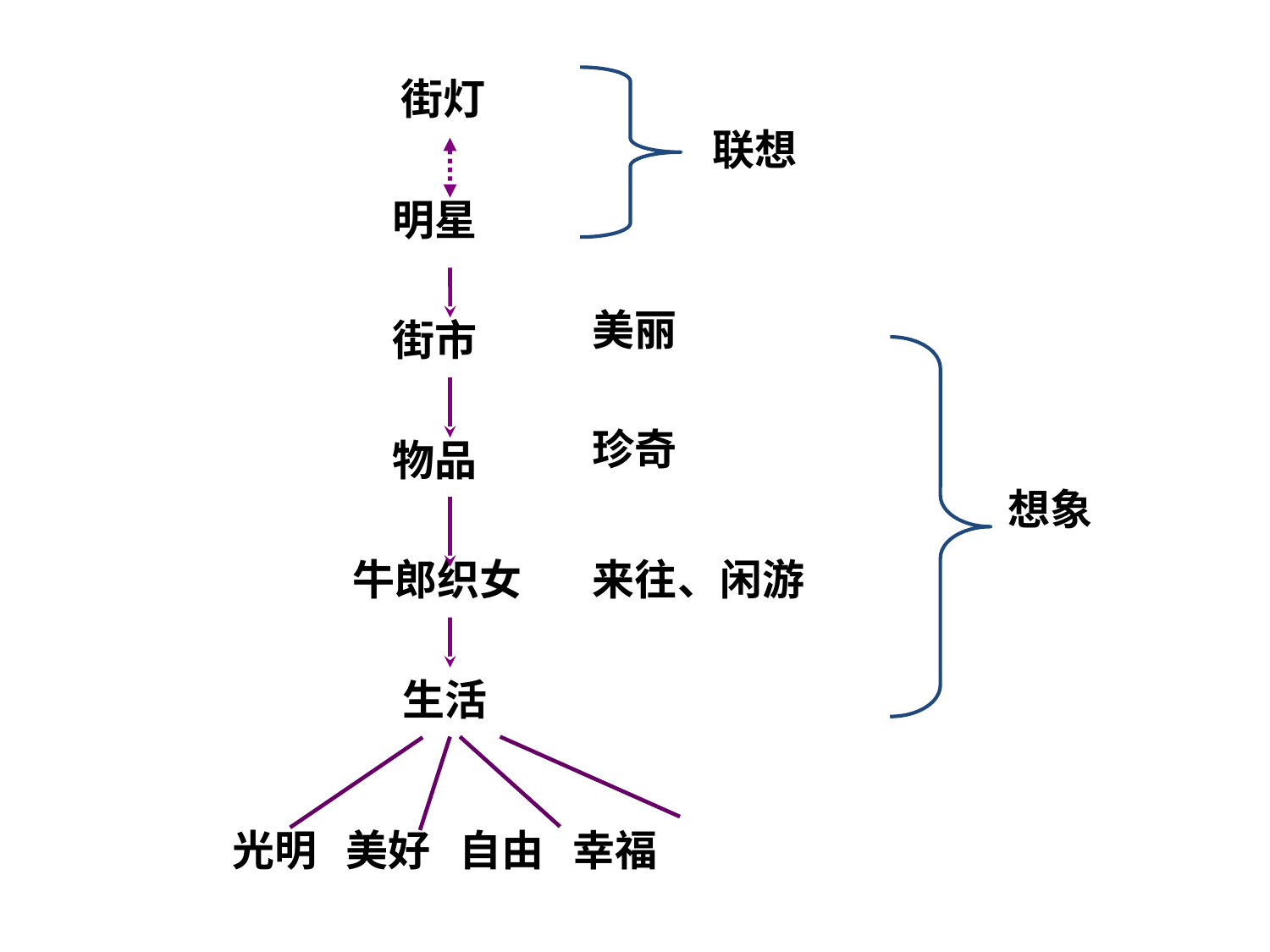

街灯

联想

明星

美丽
街市

珍奇
物品
想象

牛郎织女
来往、闲游

生活

光明   美好   自由   幸福